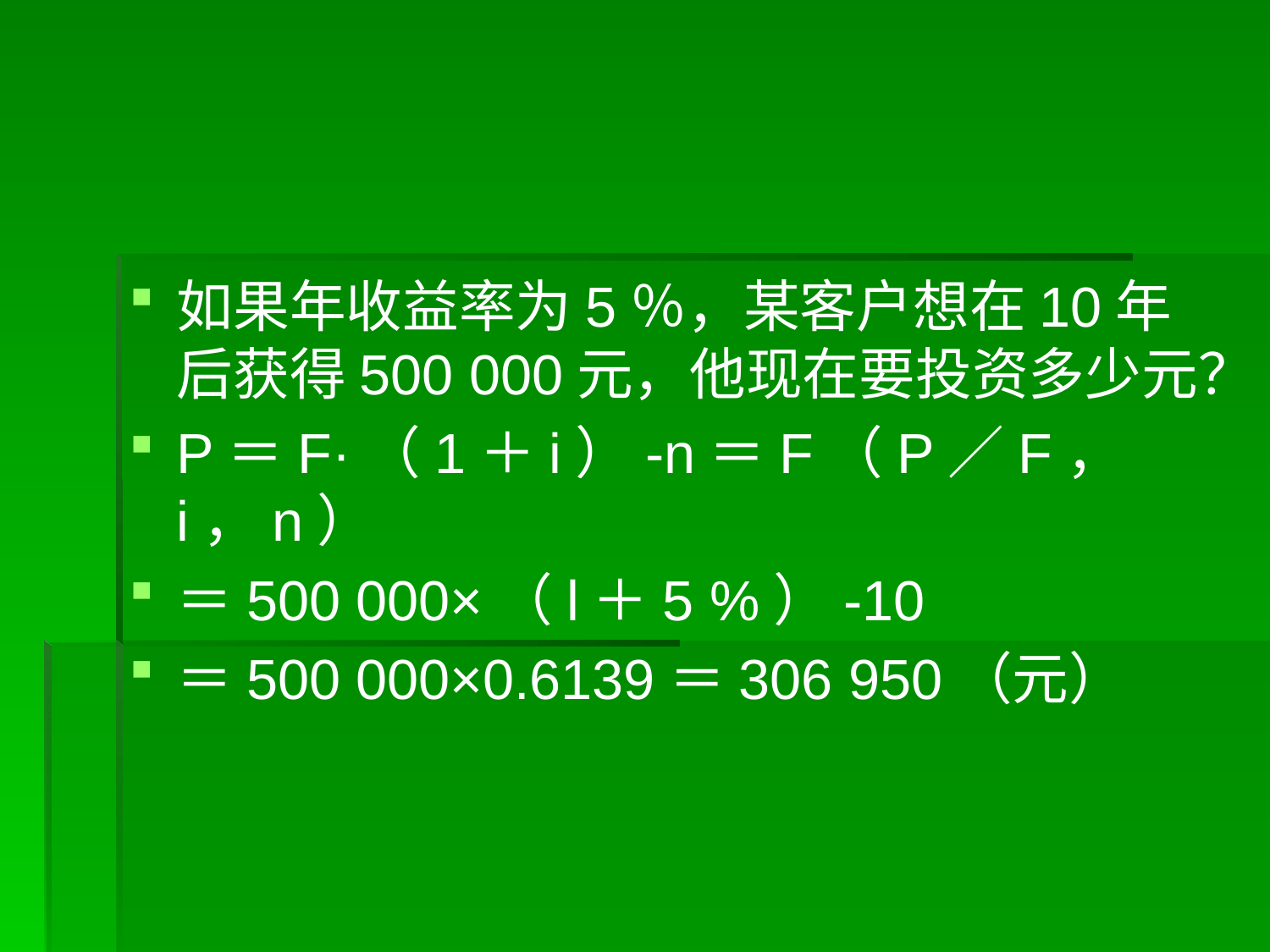

#
如果年收益率为5％，某客户想在10年后获得500 000元，他现在要投资多少元？
P＝F·（1＋i）-n＝F（P／F， i，n）
＝500 000×（l＋5 %）-10
＝500 000×0.6139＝306 950（元）